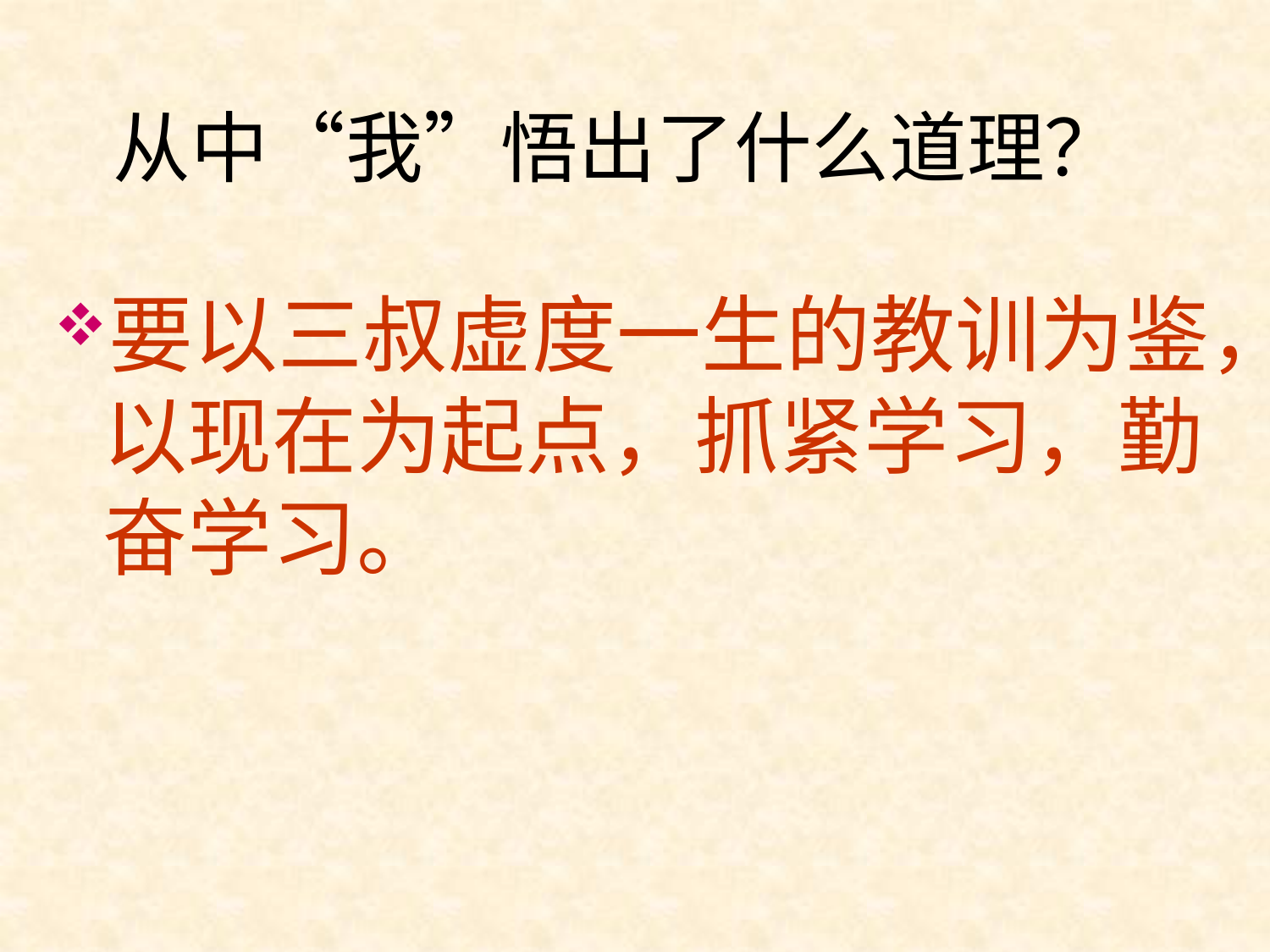

# 从中“我”悟出了什么道理？
要以三叔虚度一生的教训为鉴，以现在为起点，抓紧学习，勤奋学习。